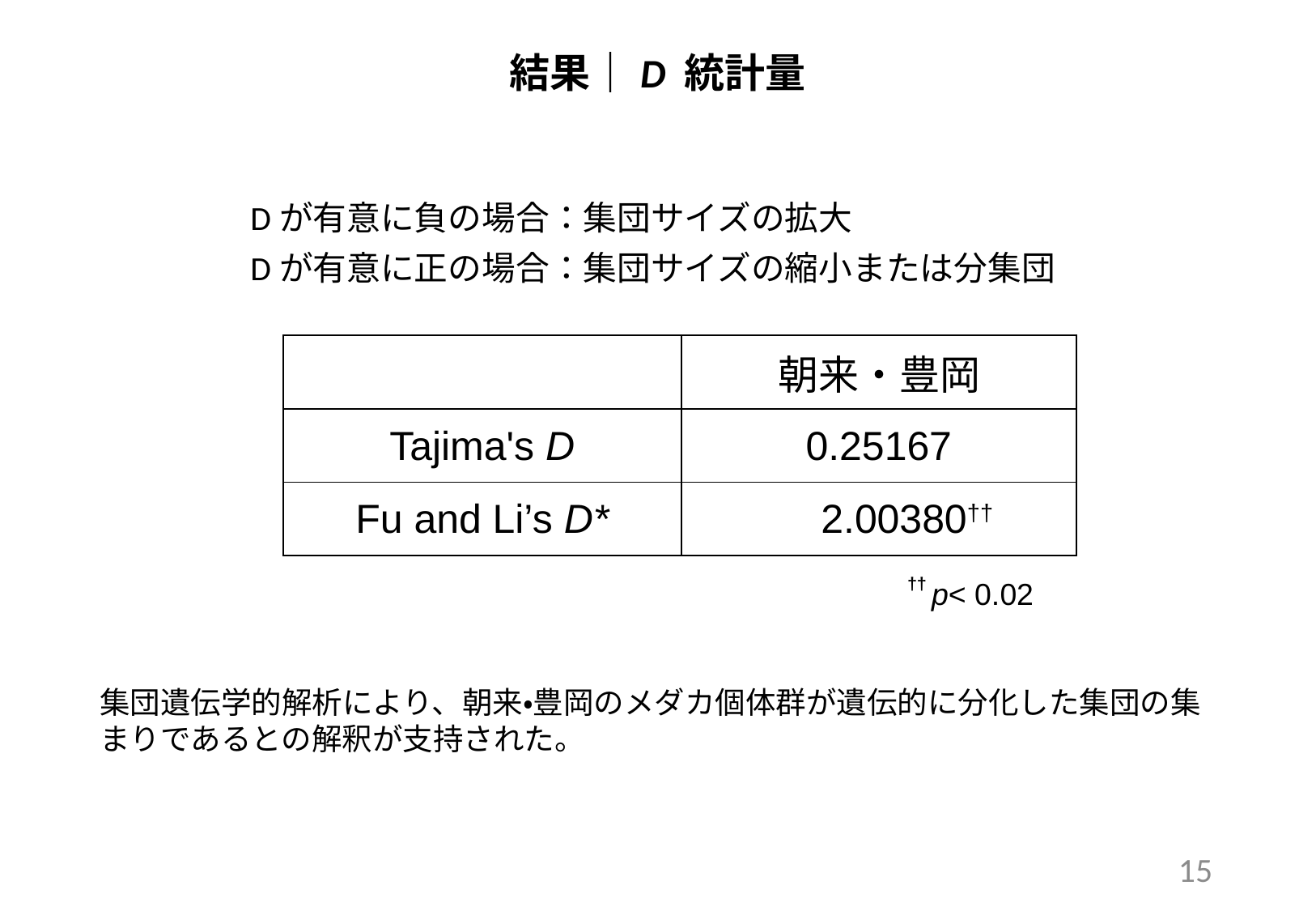

結果｜D 統計量
Dが有意に負の場合：集団サイズの拡大
Dが有意に正の場合：集団サイズの縮小または分集団
|  | 朝来・豊岡 |
| --- | --- |
| Tajima's D | 0.25167 |
| Fu and Li’s D\* | 2.00380†† |
†† p< 0.02
集団遺伝学的解析により、朝来・豊岡のメダカ個体群が遺伝的に分化した集団の集まりであるとの解釈が支持された。
15